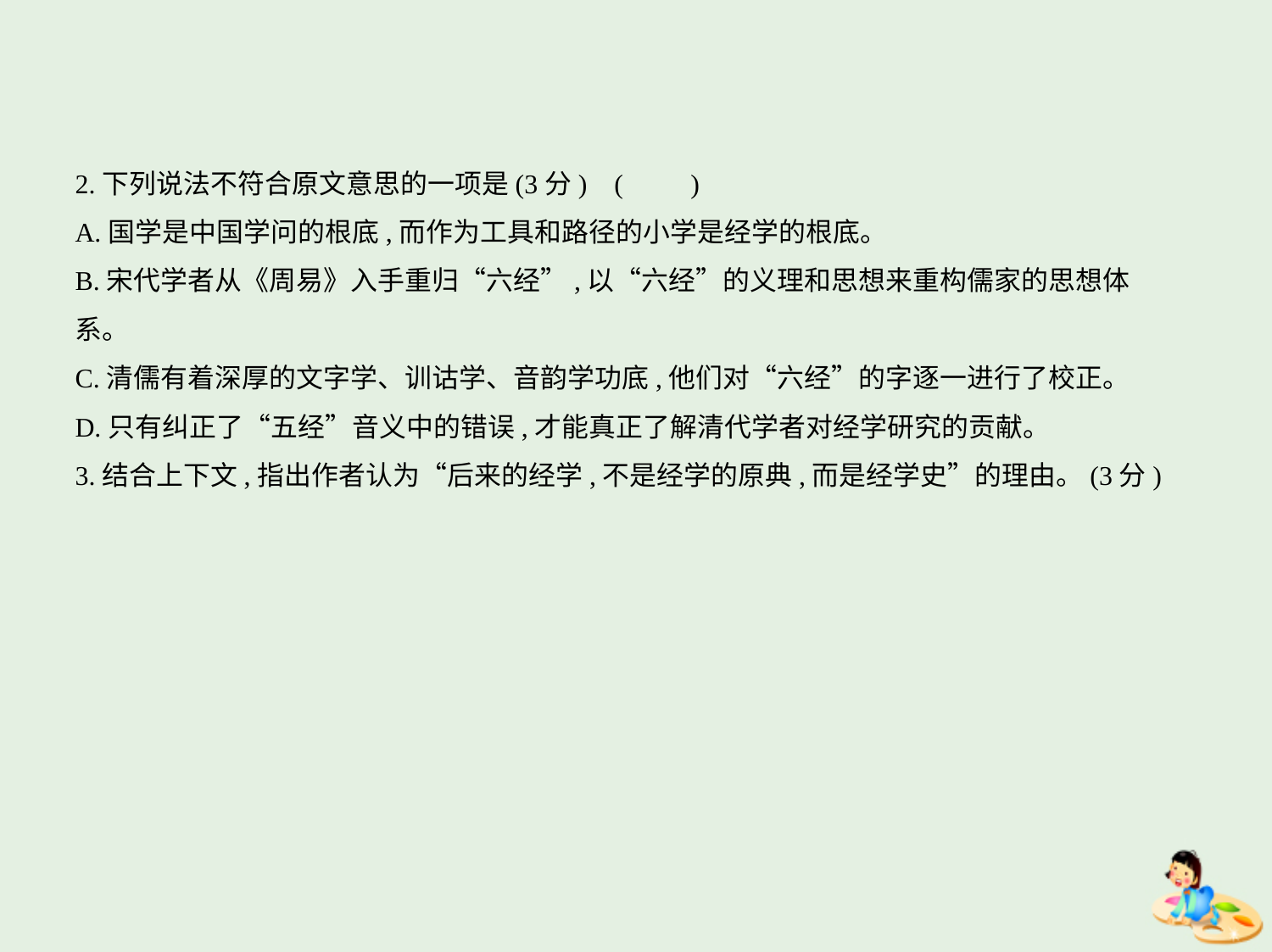

2.下列说法不符合原文意思的一项是(3分) (　　)
A.国学是中国学问的根底,而作为工具和路径的小学是经学的根底。
B.宋代学者从《周易》入手重归“六经”,以“六经”的义理和思想来重构儒家的思想体
系。
C.清儒有着深厚的文字学、训诂学、音韵学功底,他们对“六经”的字逐一进行了校正。
D.只有纠正了“五经”音义中的错误,才能真正了解清代学者对经学研究的贡献。
3.结合上下文,指出作者认为“后来的经学,不是经学的原典,而是经学史”的理由。(3分)